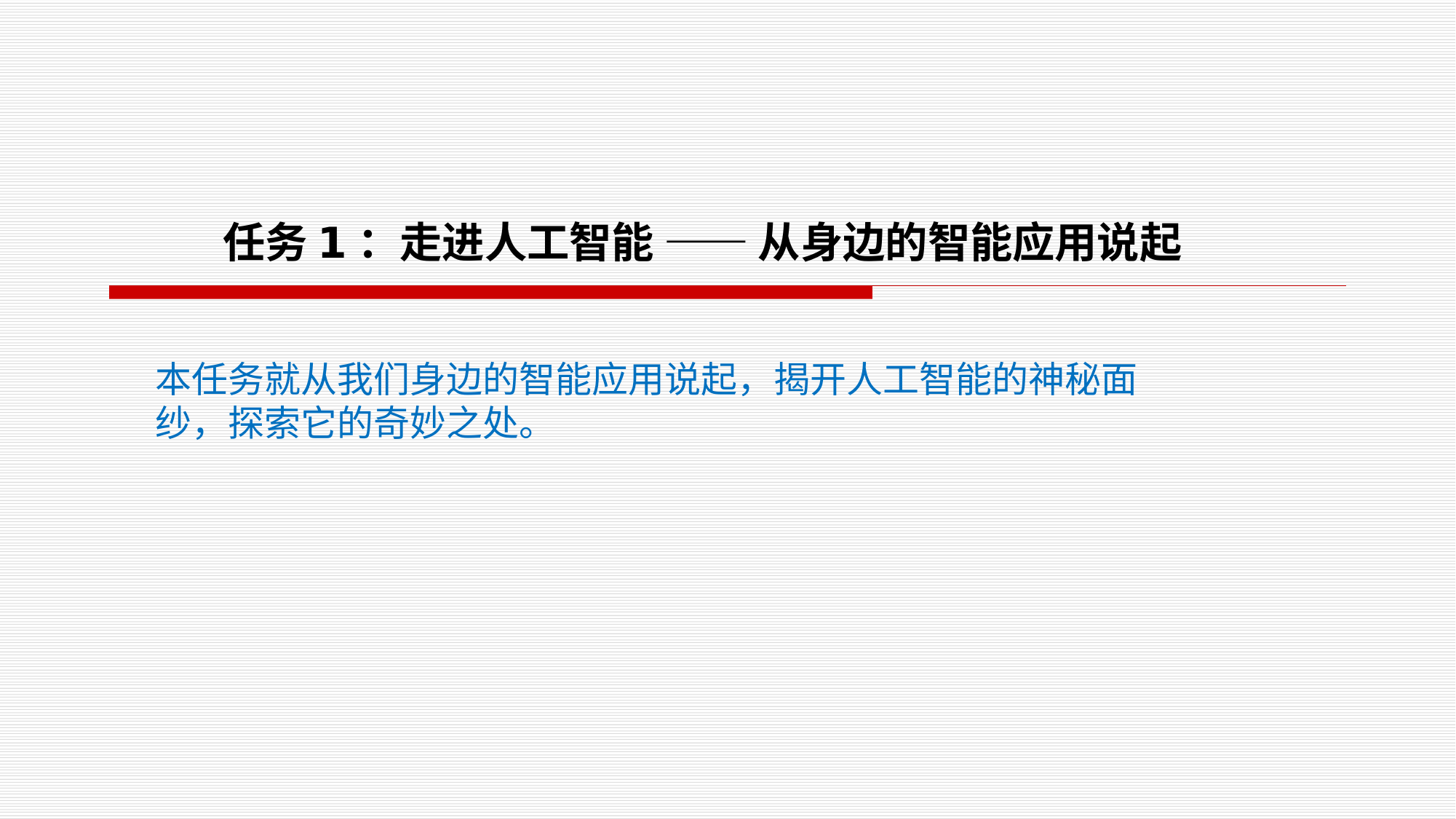

任务1：走进人工智能 —— 从身边的智能应用说起
本任务就从我们身边的智能应用说起，揭开人工智能的神秘面纱，探索它的奇妙之处。
4